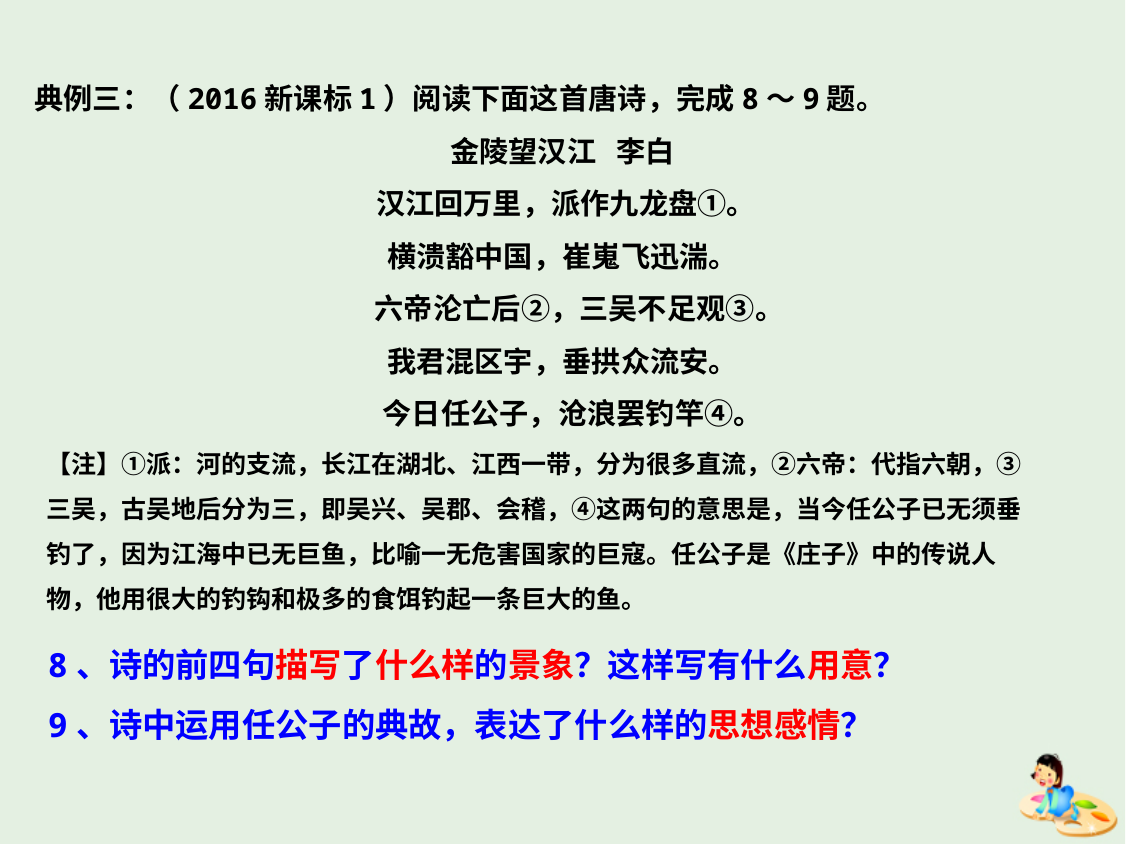

典例三：（2016新课标1）阅读下面这首唐诗，完成8～9题。
金陵望汉江   李白
  汉江回万里，派作九龙盘①。
横溃豁中国，崔嵬飞迅湍。
     六帝沦亡后②，三吴不足观③。
我君混区宇，垂拱众流安。
  今日任公子，沧浪罢钓竿④。
【注】①派：河的支流，长江在湖北、江西一带，分为很多直流，②六帝：代指六朝，③三吴，古吴地后分为三，即吴兴、吴郡、会稽，④这两句的意思是，当今任公子已无须垂钓了，因为江海中已无巨鱼，比喻一无危害国家的巨寇。任公子是《庄子》中的传说人物，他用很大的钓钩和极多的食饵钓起一条巨大的鱼。
8、诗的前四句描写了什么样的景象？这样写有什么用意？
9、诗中运用任公子的典故，表达了什么样的思想感情？